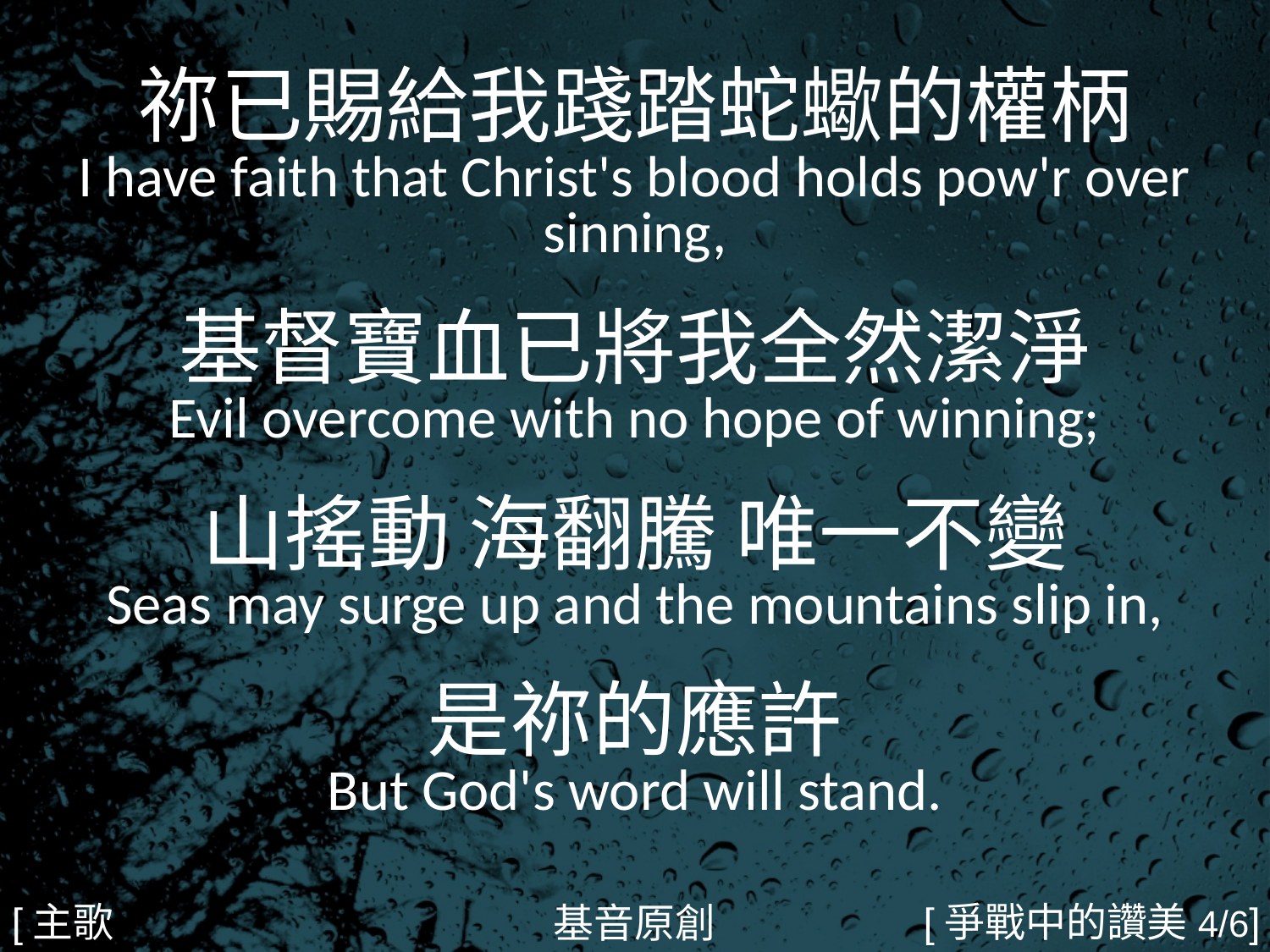

祢已賜給我踐踏蛇蠍的權柄
I have faith that Christ's blood holds pow'r over sinning,

基督寶血已將我全然潔淨
Evil overcome with no hope of winning;

山搖動 海翻騰 唯一不變
Seas may surge up and the mountains slip in,

是祢的應許
But God's word will stand.
#

[主歌2a]
[爭戰中的讚美4/6]
基音原創